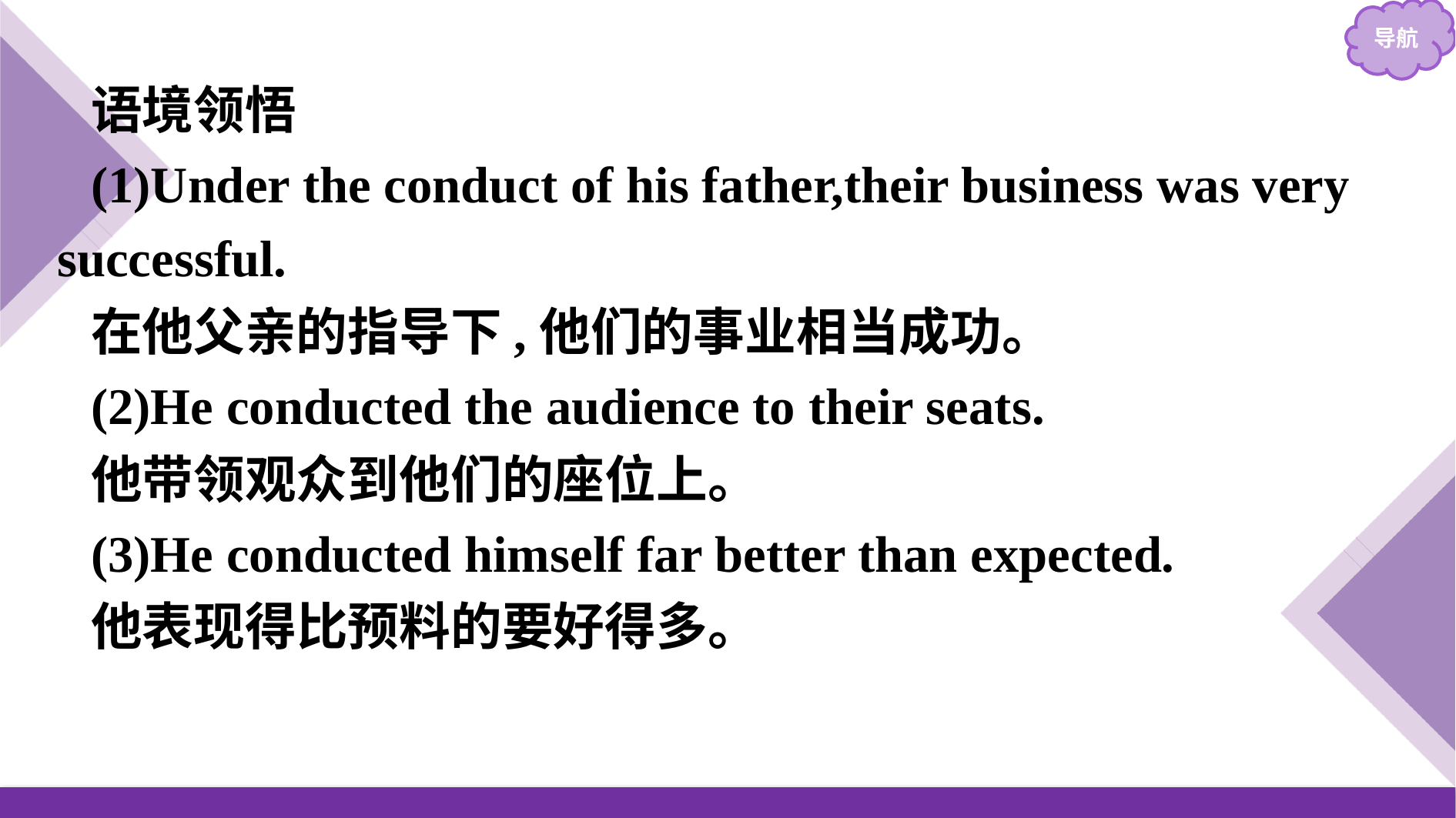

语境领悟
(1)Under the conduct of his father,their business was very successful.
在他父亲的指导下,他们的事业相当成功。
(2)He conducted the audience to their seats.
他带领观众到他们的座位上。
(3)He conducted himself far better than expected.
他表现得比预料的要好得多。